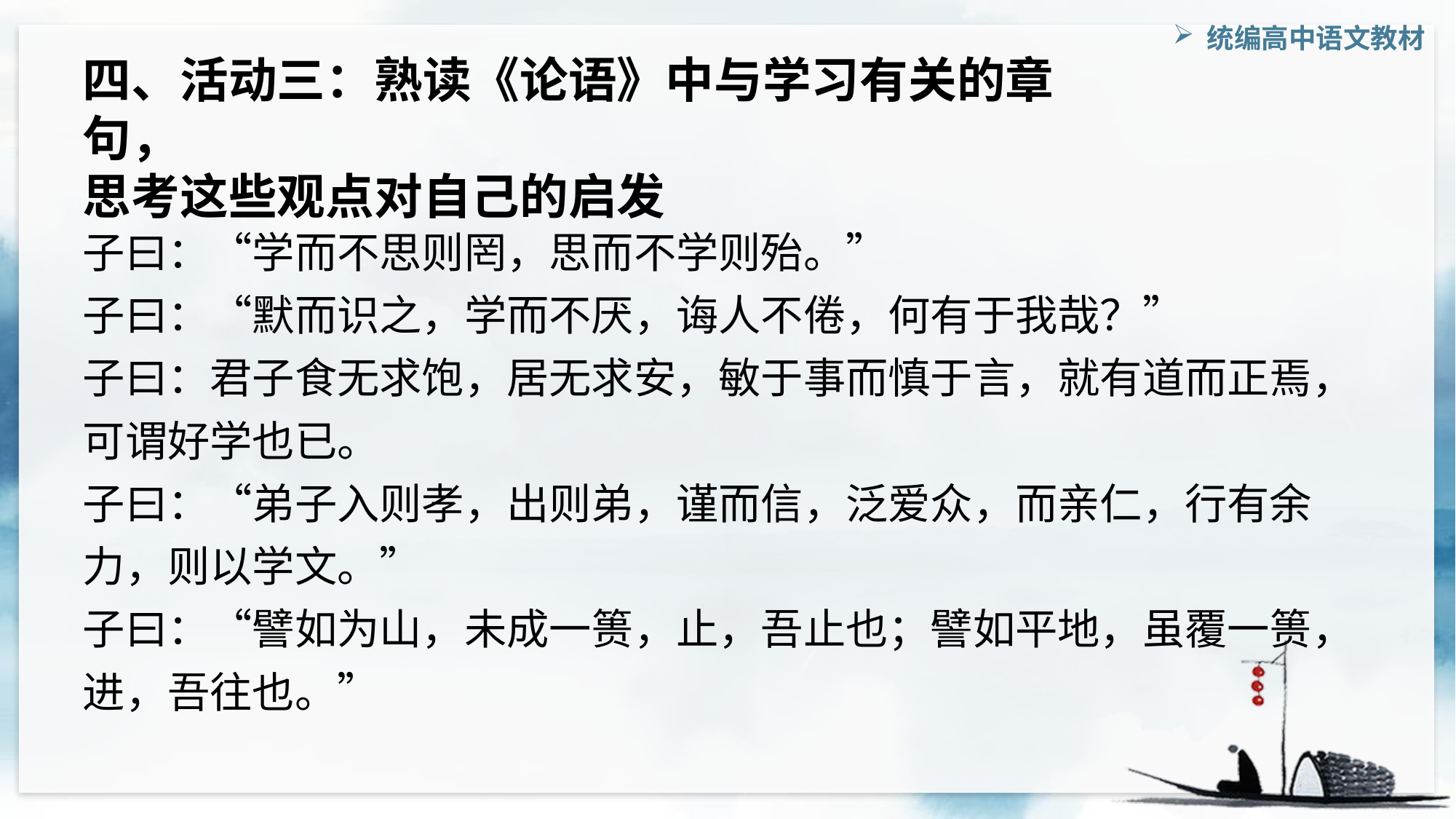

四、活动三：熟读《论语》中与学习有关的章句，
思考这些观点对自己的启发
子曰：“学而不思则罔，思而不学则殆。”
子曰：“默而识之，学而不厌，诲人不倦，何有于我哉？”
子曰：君子食无求饱，居无求安，敏于事而慎于言，就有道而正焉，可谓好学也已。
子曰：“弟子入则孝，出则弟，谨而信，泛爱众，而亲仁，行有余力，则以学文。”
子曰：“譬如为山，未成一篑，止，吾止也；譬如平地，虽覆一篑，进，吾往也。”